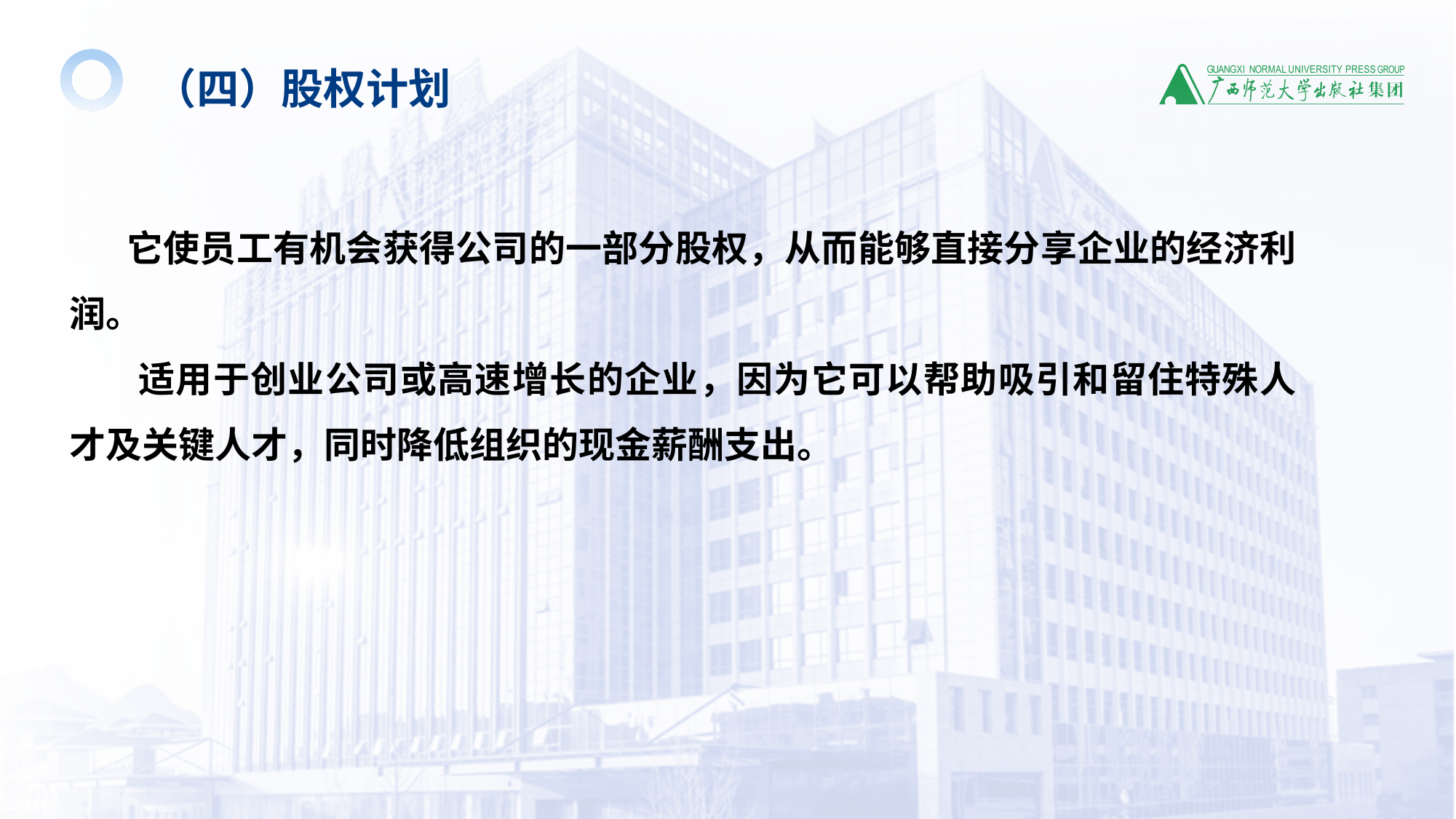

（四）股权计划

  它使员工有机会获得公司的一部分股权，从而能够直接分享企业的经济利润。
   适用于创业公司或高速增长的企业，因为它可以帮助吸引和留住特殊人才及关键人才，同时降低组织的现金薪酬支出。